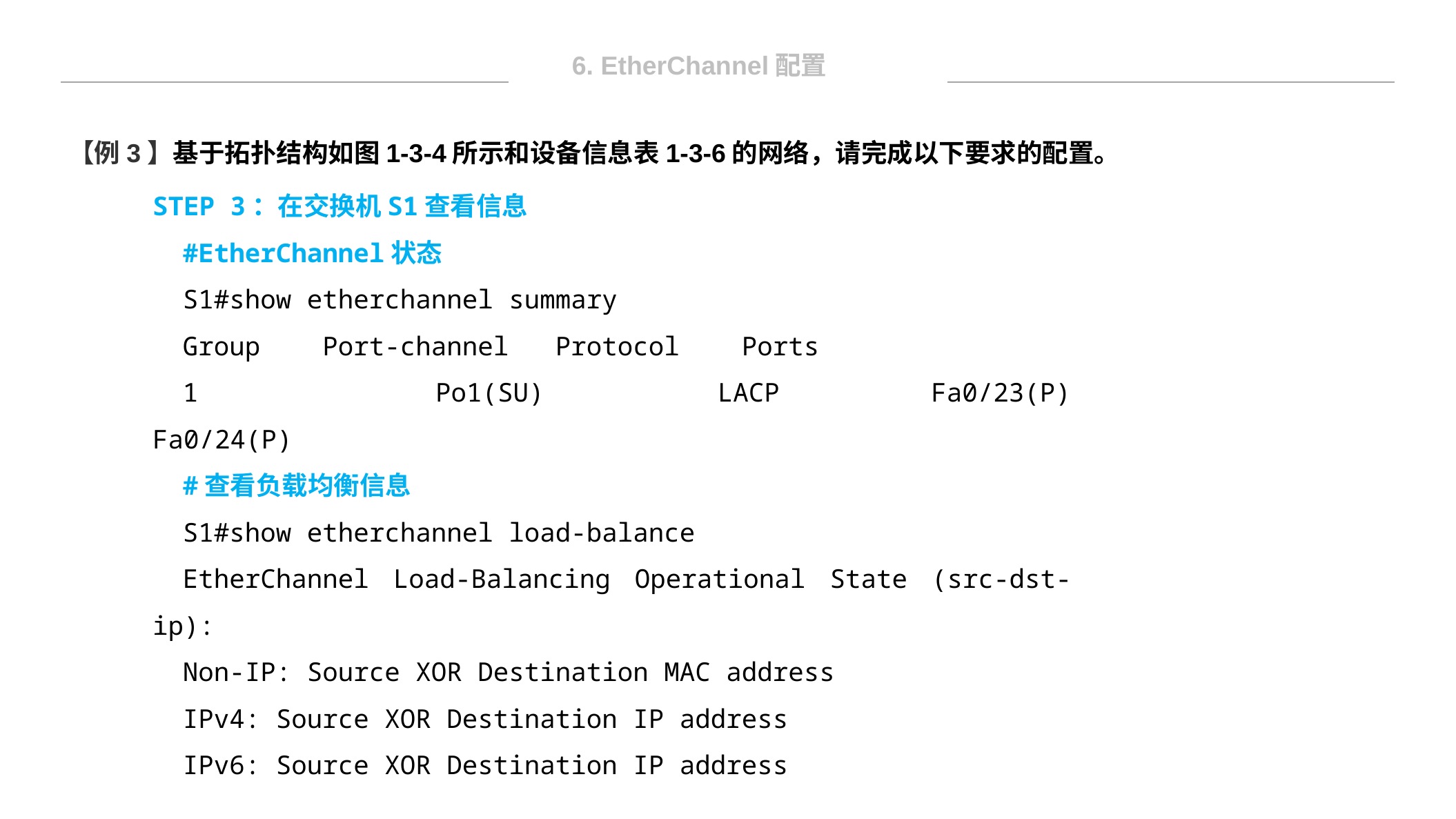

6. EtherChannel配置
【例3】基于拓扑结构如图1-3-4所示和设备信息表1-3-6的网络，请完成以下要求的配置。
STEP 3：在交换机S1查看信息
#EtherChannel状态
S1#show etherchannel summary
Group    Port-channel   Protocol    Ports
1 	        Po1(SU)        LACP       Fa0/23(P) Fa0/24(P)
#查看负载均衡信息
S1#show etherchannel load-balance
EtherChannel Load-Balancing Operational State (src-dst-ip):
Non-IP: Source XOR Destination MAC address
IPv4: Source XOR Destination IP address
IPv6: Source XOR Destination IP address